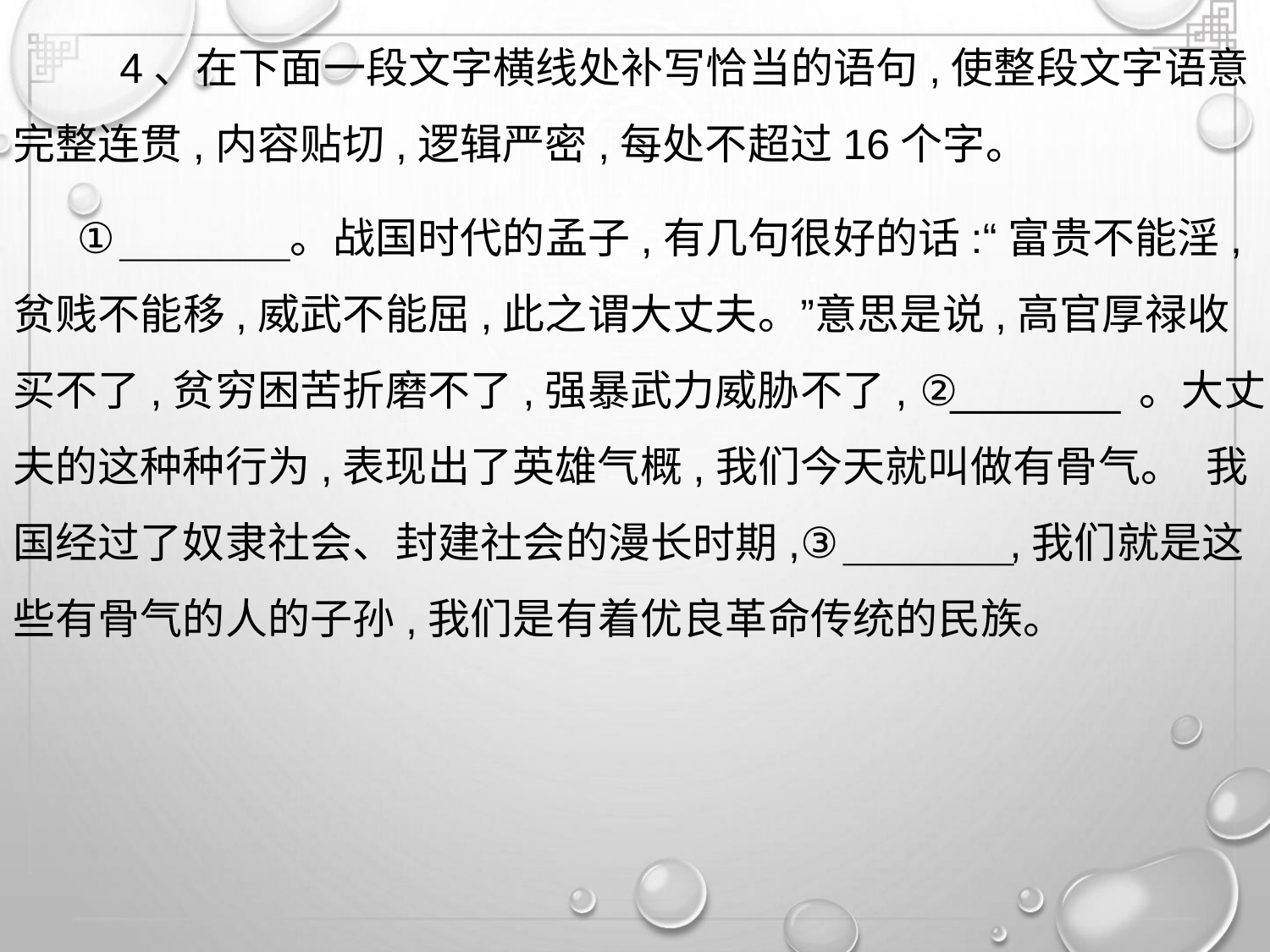

4、在下面一段文字横线处补写恰当的语句,使整段文字语意
完整连贯,内容贴切,逻辑严密,每处不超过16个字。
。战国时代的孟子,有几句很好的话:“富贵不能淫,
贫贱不能移,威武不能屈,此之谓大丈夫。”意思是说,高官厚禄收
买不了,贫穷困苦折磨不了,强暴武力威胁不了, ② 。大丈
①
夫的这种种行为,表现出了英雄气概,我们今天就叫做有骨气。 我
国经过了奴隶社会、封建社会的漫长时期,③ ,我们就是这
些有骨气的人的子孙,我们是有着优良革命传统的民族。